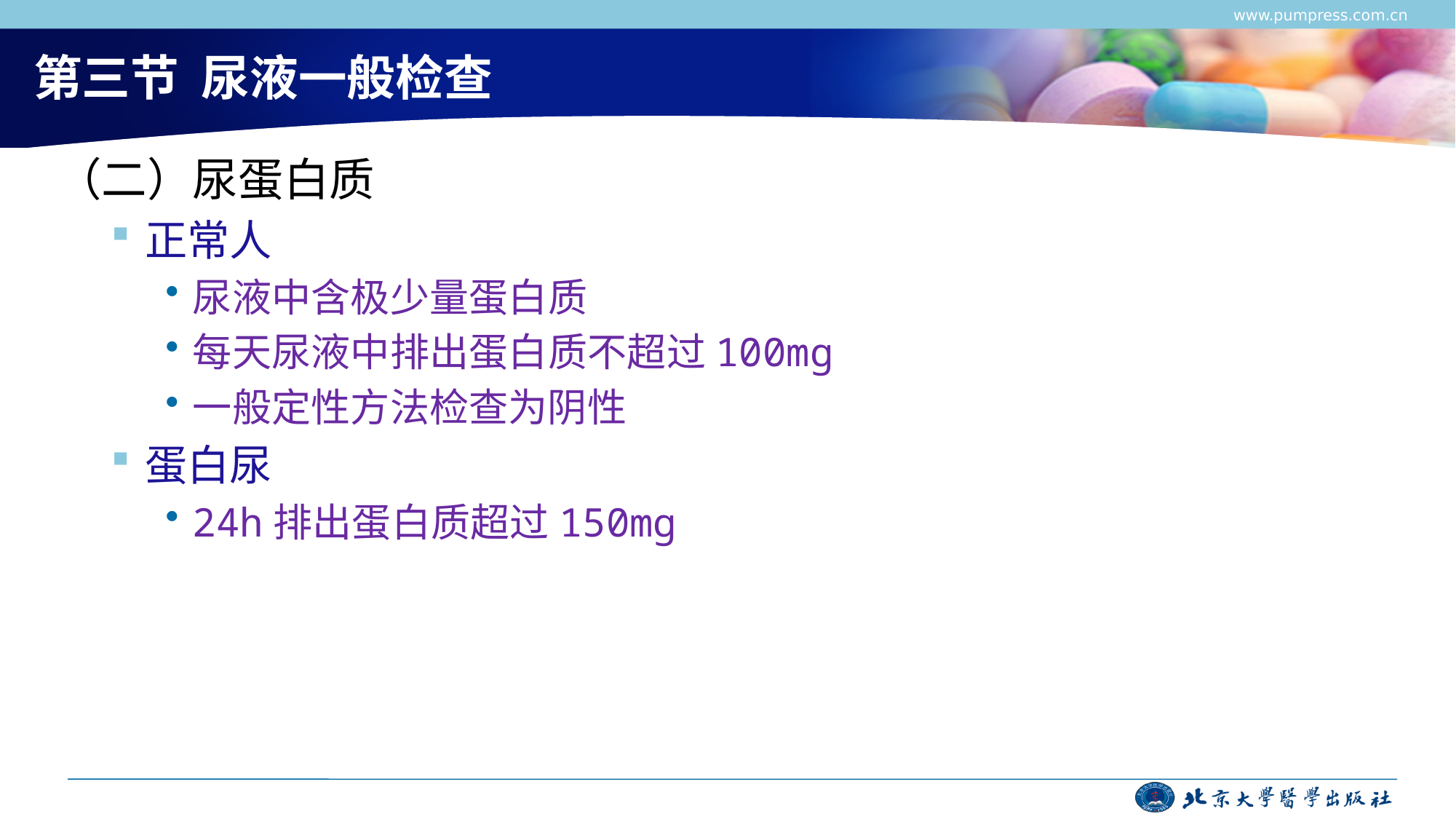

www.pumpress.com.cn
# 第三节  尿液一般检查
（二）尿蛋白质
正常人
尿液中含极少量蛋白质
每天尿液中排出蛋白质不超过100mg
一般定性方法检查为阴性
蛋白尿
24h排出蛋白质超过150mg